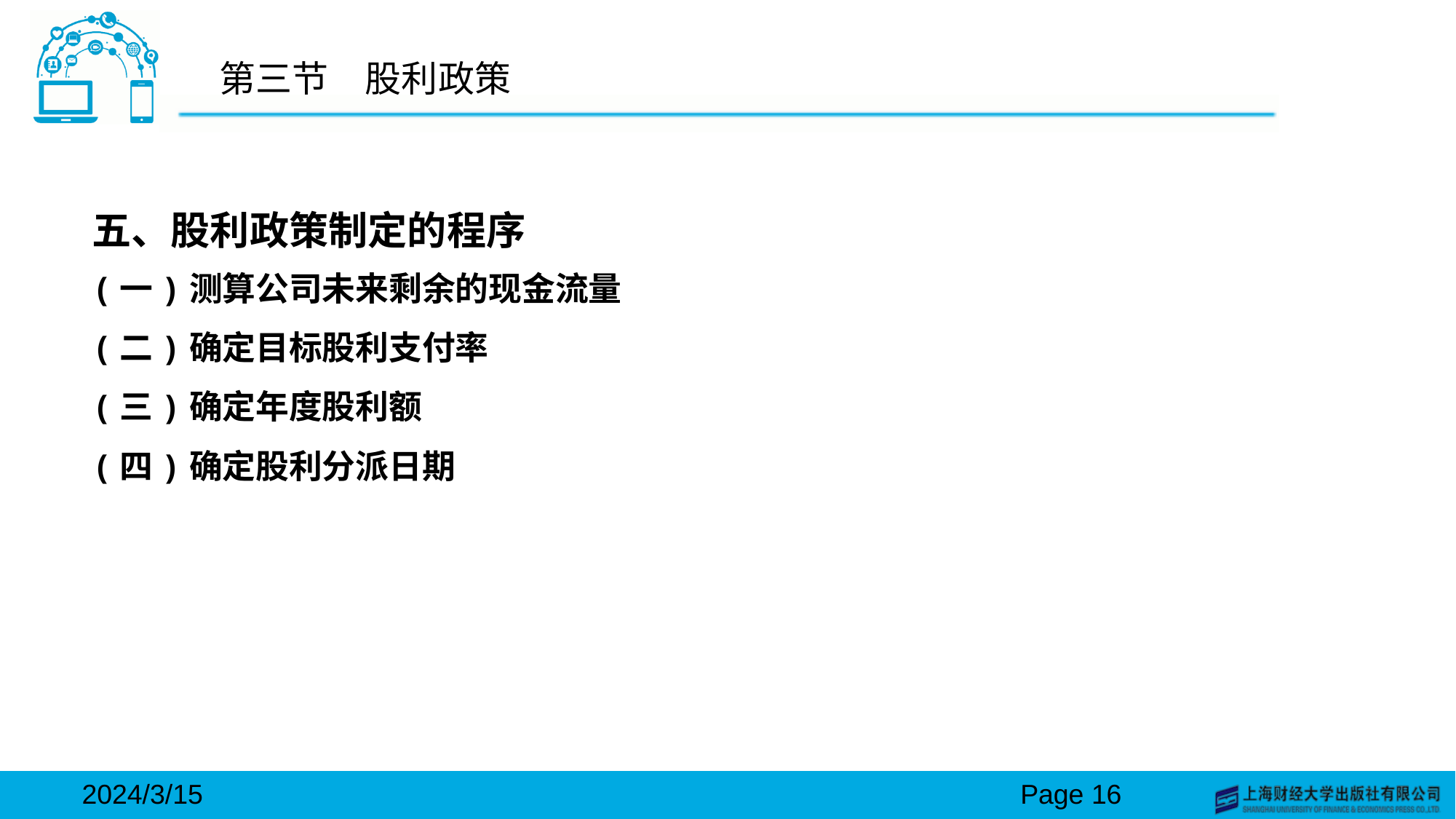

# 第三节　股利政策
五、股利政策制定的程序
(一)测算公司未来剩余的现金流量
(二)确定目标股利支付率
(三)确定年度股利额
(四)确定股利分派日期

2024/3/15
Page 16